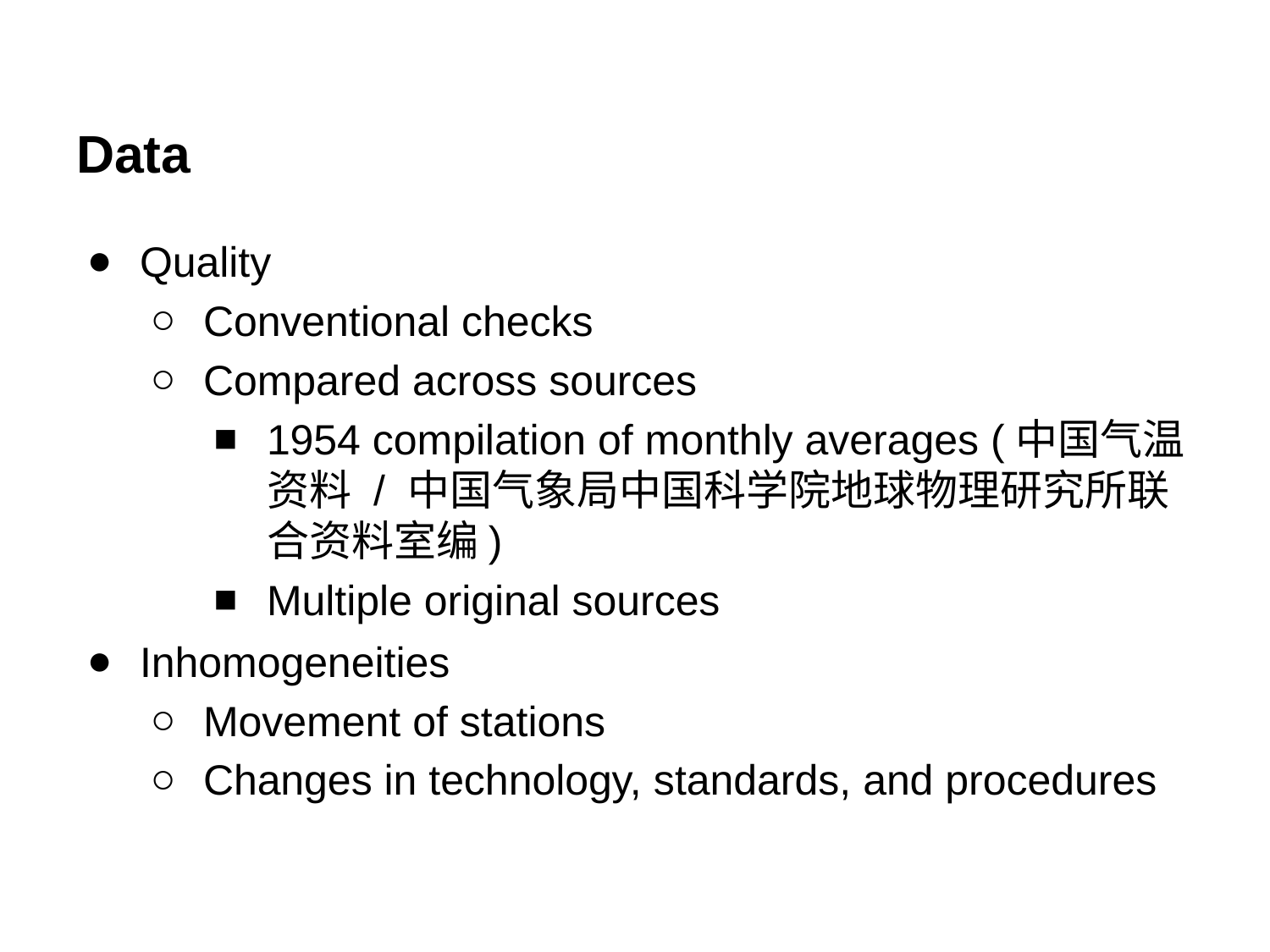

# Data
Quality
Conventional checks
Compared across sources
1954 compilation of monthly averages (中国气温资料 / 中国气象局中国科学院地球物理研究所联合资料室编)
Multiple original sources
Inhomogeneities
Movement of stations
Changes in technology, standards, and procedures